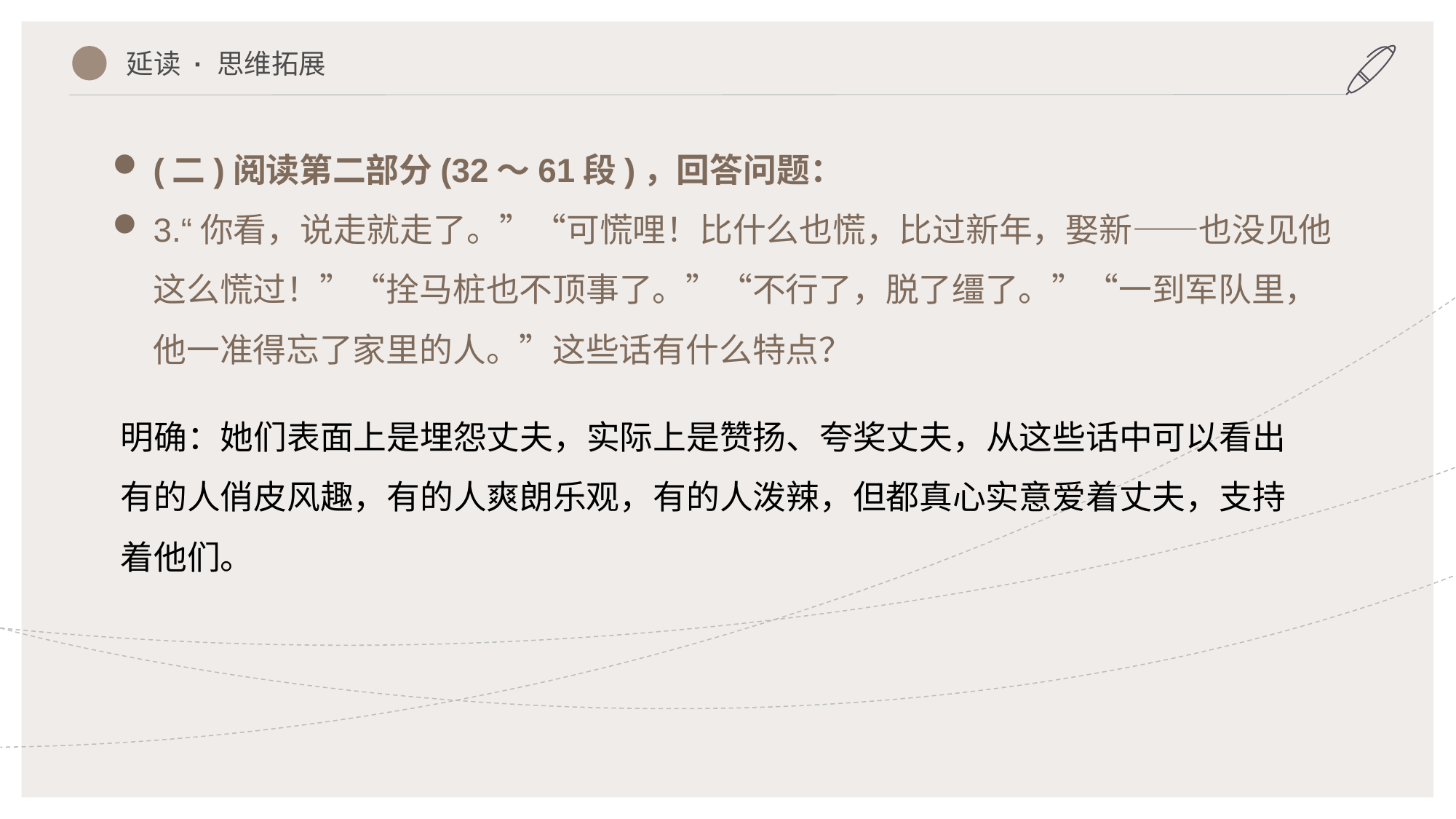

延读 · 思维拓展

(二)阅读第二部分(32～61段)，回答问题：
3.“你看，说走就走了。”“可慌哩！比什么也慌，比过新年，娶新——也没见他这么慌过！”“拴马桩也不顶事了。”“不行了，脱了缰了。”“一到军队里，他一准得忘了家里的人。”这些话有什么特点？

明确：她们表面上是埋怨丈夫，实际上是赞扬、夸奖丈夫，从这些话中可以看出有的人俏皮风趣，有的人爽朗乐观，有的人泼辣，但都真心实意爱着丈夫，支持着他们。